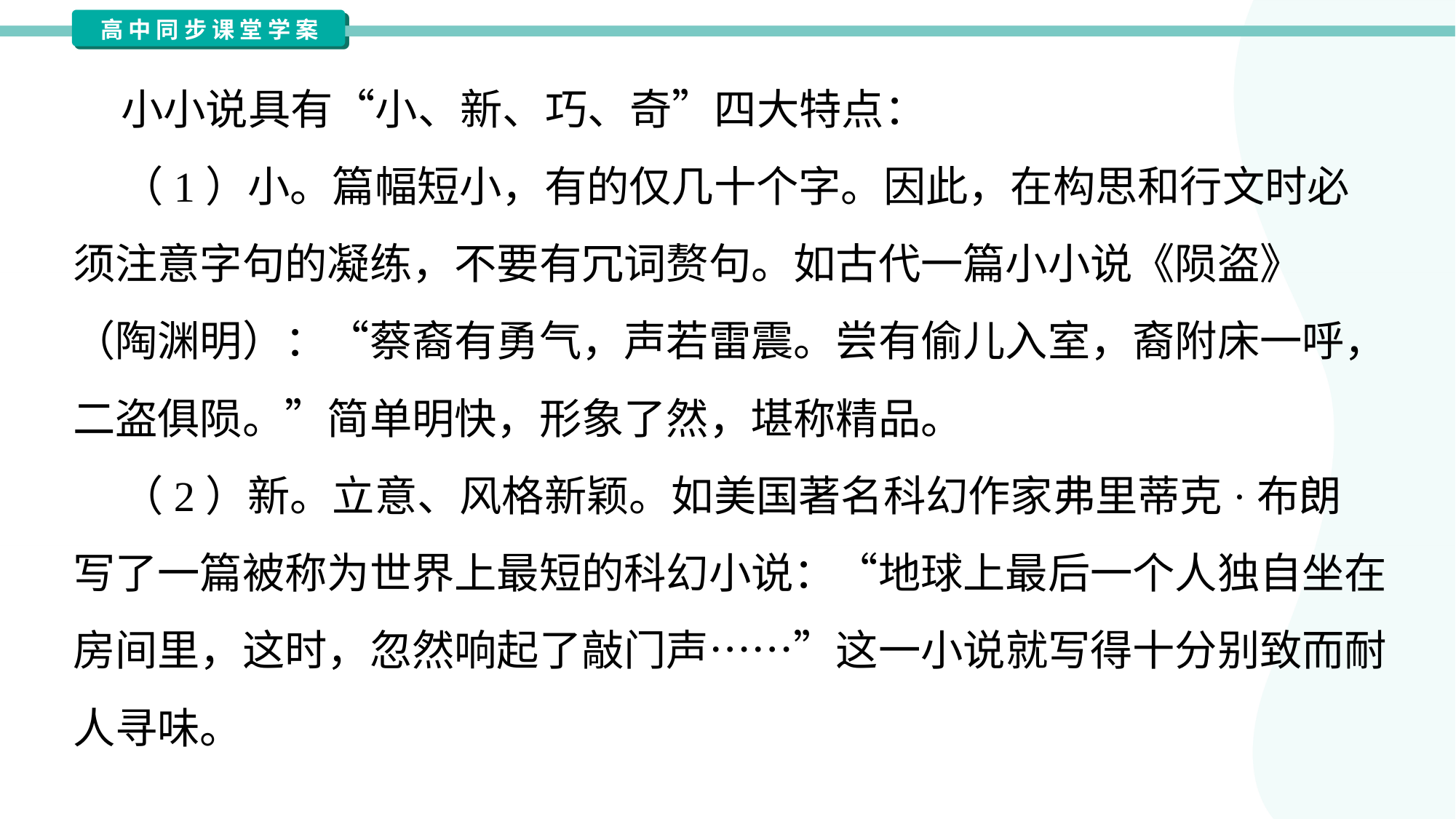

小小说具有“小、新、巧、奇”四大特点：
    （1）小。篇幅短小，有的仅几十个字。因此，在构思和行文时必
须注意字句的凝练，不要有冗词赘句。如古代一篇小小说《陨盗》
（陶渊明）：“蔡裔有勇气，声若雷震。尝有偷儿入室，裔附床一呼，
二盗俱陨。”简单明快，形象了然，堪称精品。
    （2）新。立意、风格新颖。如美国著名科幻作家弗里蒂克·布朗
写了一篇被称为世界上最短的科幻小说：“地球上最后一个人独自坐在
房间里，这时，忽然响起了敲门声……”这一小说就写得十分别致而耐
人寻味。